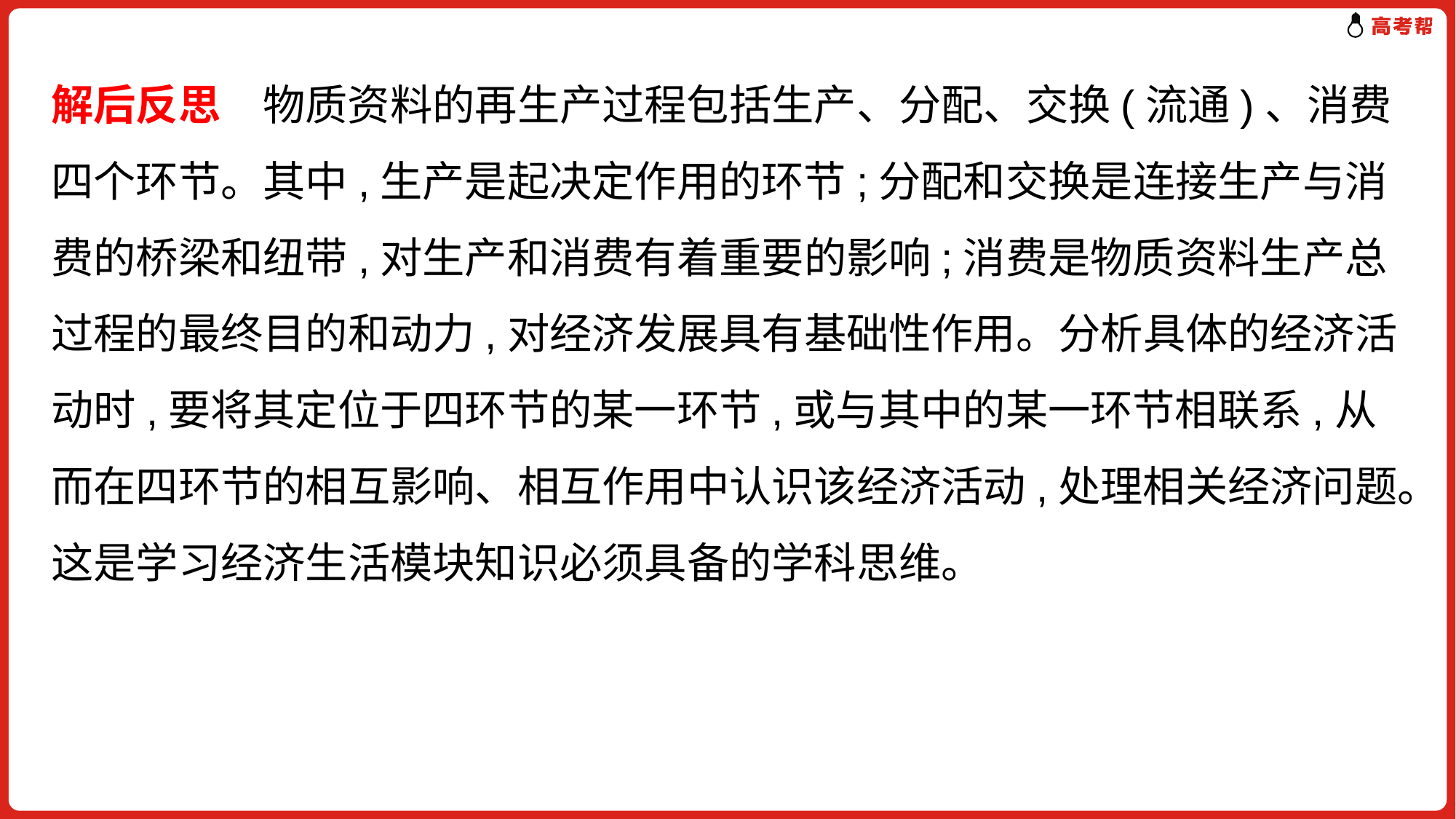

# 解后反思　物质资料的再生产过程包括生产、分配、交换(流通)、消费四个环节。其中,生产是起决定作用的环节;分配和交换是连接生产与消费的桥梁和纽带,对生产和消费有着重要的影响;消费是物质资料生产总过程的最终目的和动力,对经济发展具有基础性作用。分析具体的经济活动时,要将其定位于四环节的某一环节,或与其中的某一环节相联系,从而在四环节的相互影响、相互作用中认识该经济活动,处理相关经济问题。这是学习经济生活模块知识必须具备的学科思维。